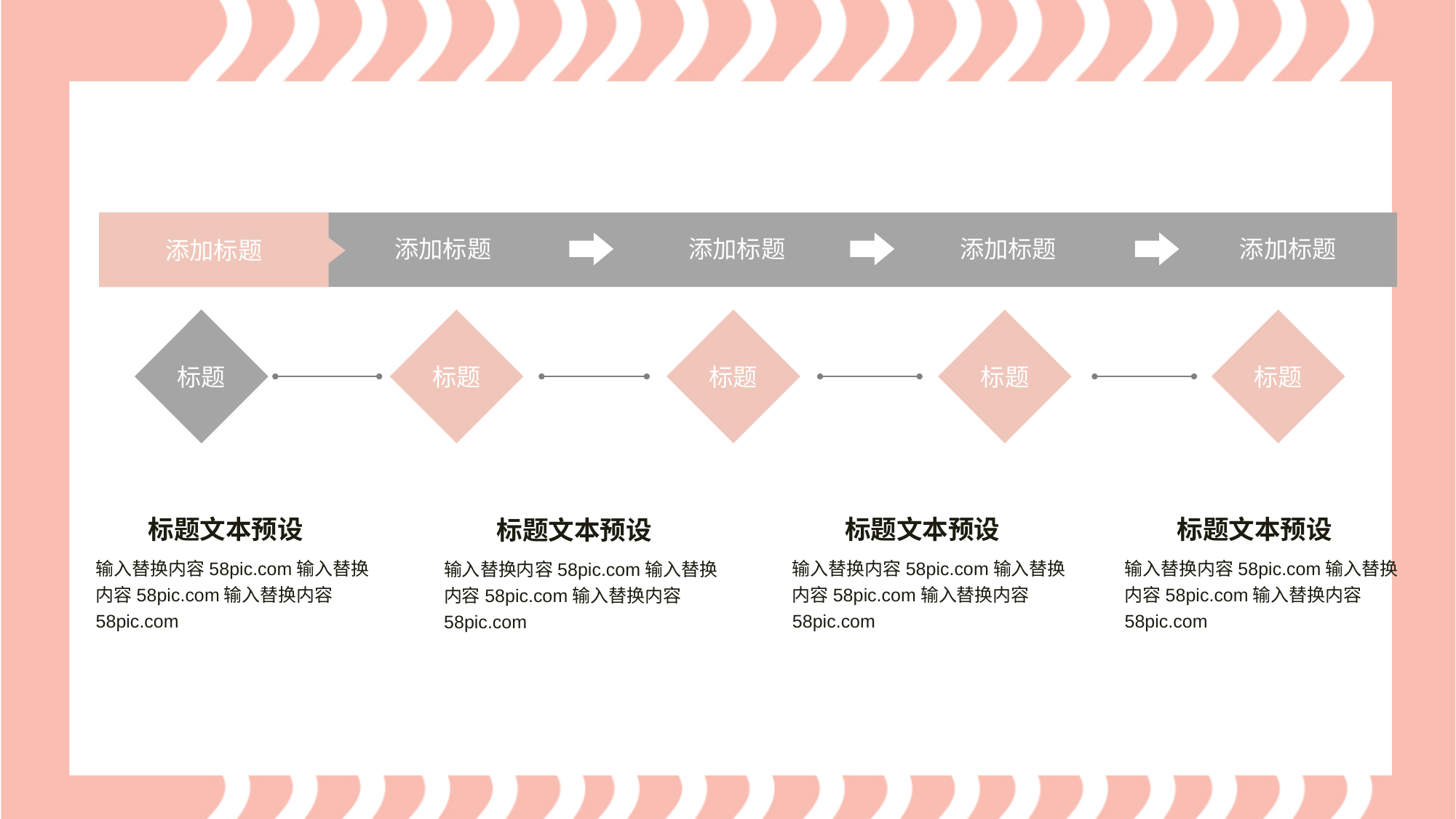

添加标题

添加标题
添加标题
添加标题
添加标题

标题
标题
标题
标题
标题
标题文本预设
标题文本预设
标题文本预设
标题文本预设
输入替换内容58pic.com输入替换内容58pic.com输入替换内容58pic.com
输入替换内容58pic.com输入替换内容58pic.com输入替换内容58pic.com
输入替换内容58pic.com输入替换内容58pic.com输入替换内容58pic.com
输入替换内容58pic.com输入替换内容58pic.com输入替换内容58pic.com